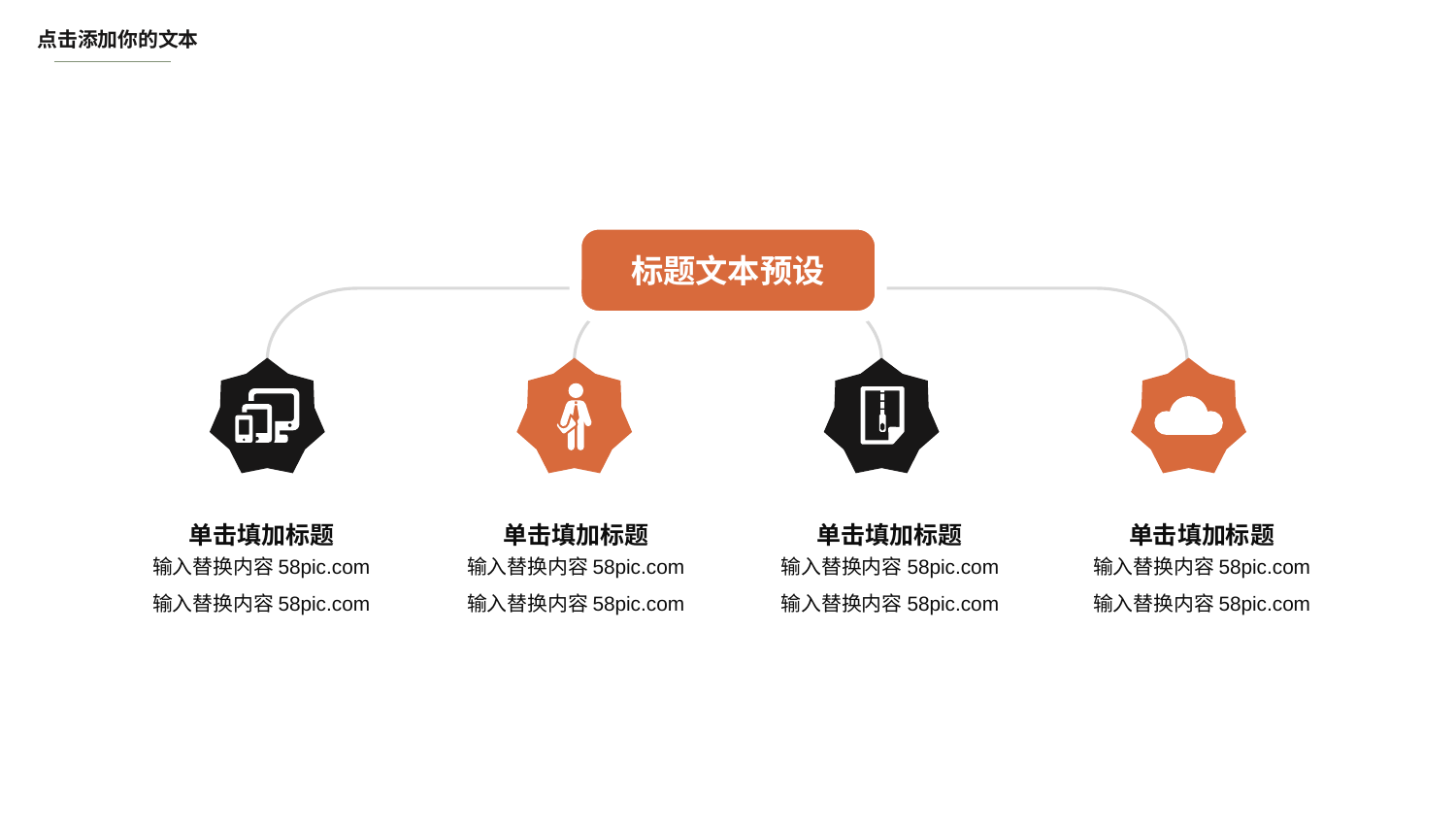

点击添加你的文本
标题文本预设

单击填加标题
单击填加标题
单击填加标题
单击填加标题
输入替换内容58pic.com
输入替换内容58pic.com
输入替换内容58pic.com
输入替换内容58pic.com
输入替换内容58pic.com
输入替换内容58pic.com
输入替换内容58pic.com
输入替换内容58pic.com